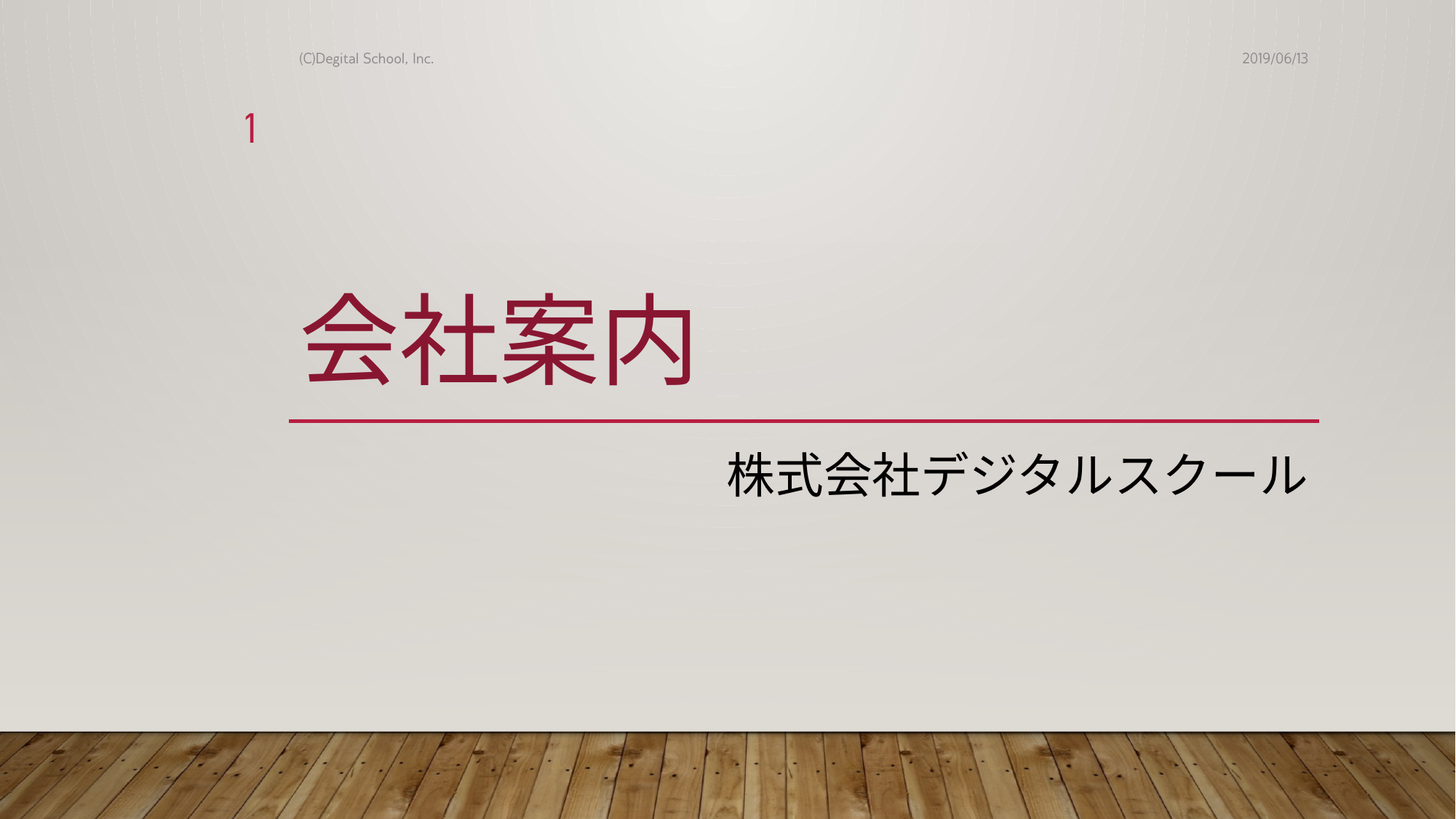

(C)Degital School, Inc.
2019/06/13
1
# 会社案内
株式会社デジタルスクール